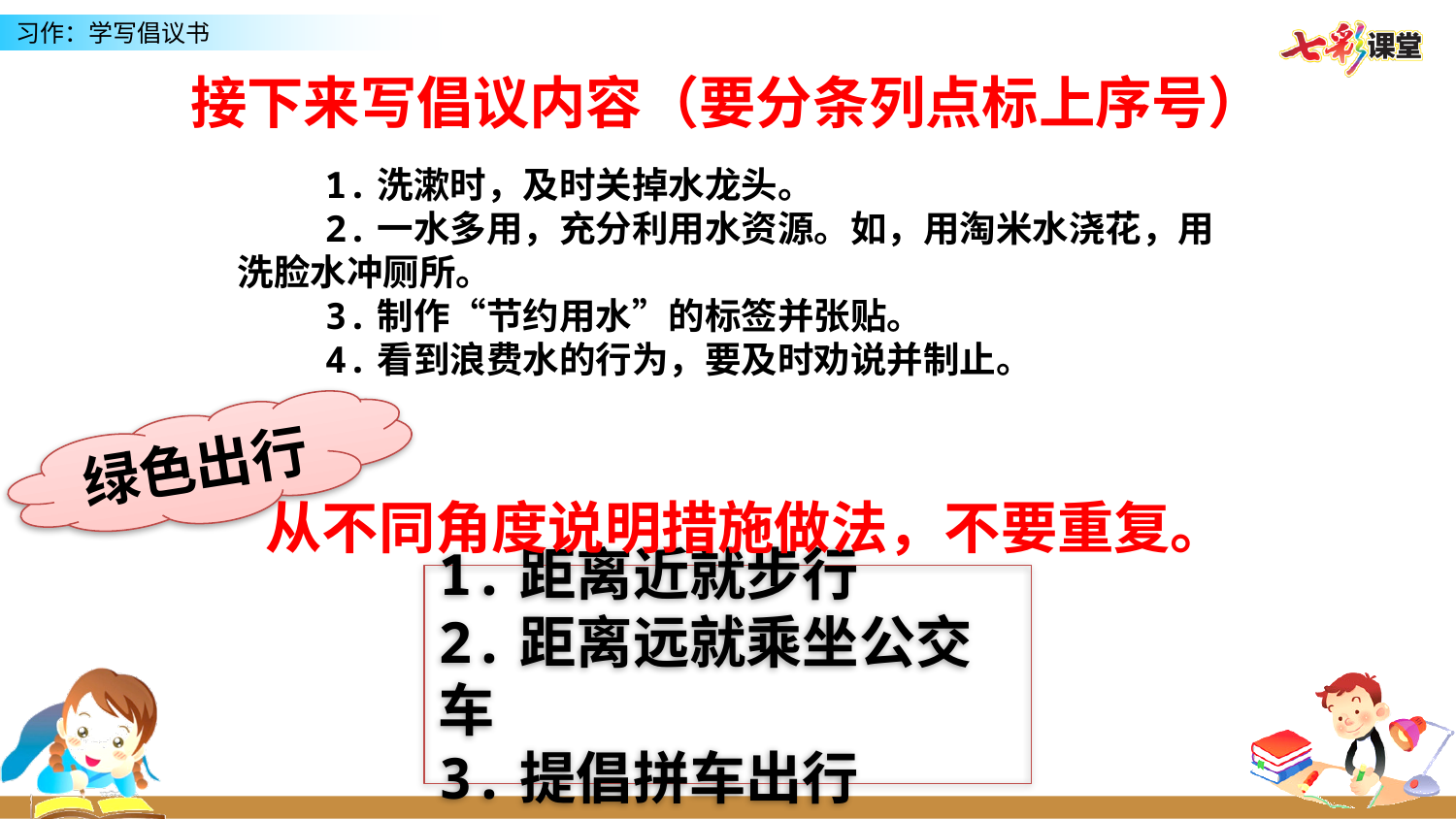

接下来写倡议内容（要分条列点标上序号）
    1.洗漱时，及时关掉水龙头。
    2.一水多用，充分利用水资源。如，用淘米水浇花，用洗脸水冲厕所。
    3.制作“节约用水”的标签并张贴。
    4.看到浪费水的行为，要及时劝说并制止。
绿色出行
从不同角度说明措施做法，不要重复。
1.距离近就步行
2.距离远就乘坐公交车
3.提倡拼车出行